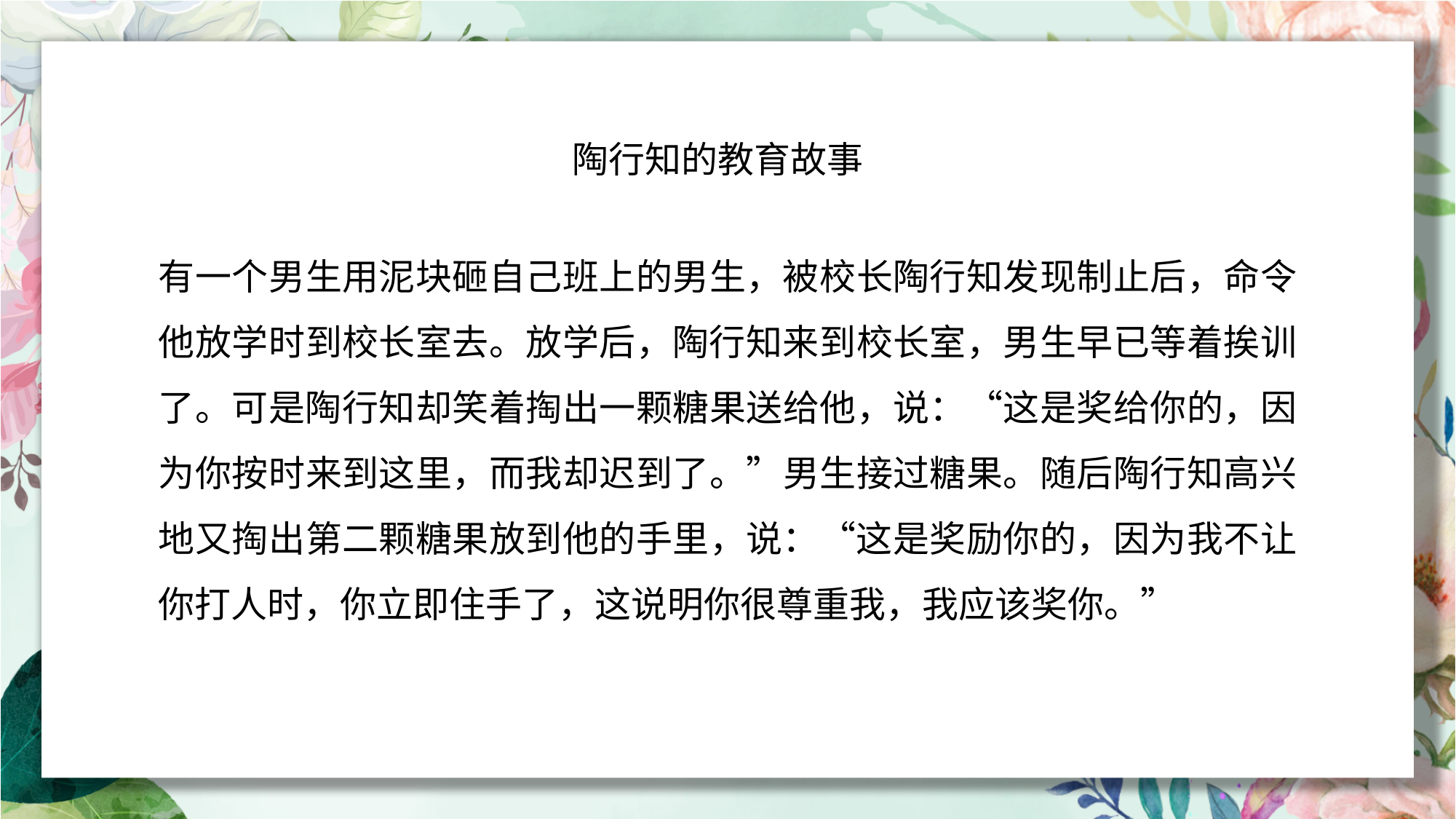

陶行知的教育故事
有一个男生用泥块砸自己班上的男生，被校长陶行知发现制止后，命令他放学时到校长室去。放学后，陶行知来到校长室，男生早已等着挨训了。可是陶行知却笑着掏出一颗糖果送给他，说：“这是奖给你的，因为你按时来到这里，而我却迟到了。”男生接过糖果。随后陶行知高兴地又掏出第二颗糖果放到他的手里，说：“这是奖励你的，因为我不让你打人时，你立即住手了，这说明你很尊重我，我应该奖你。”